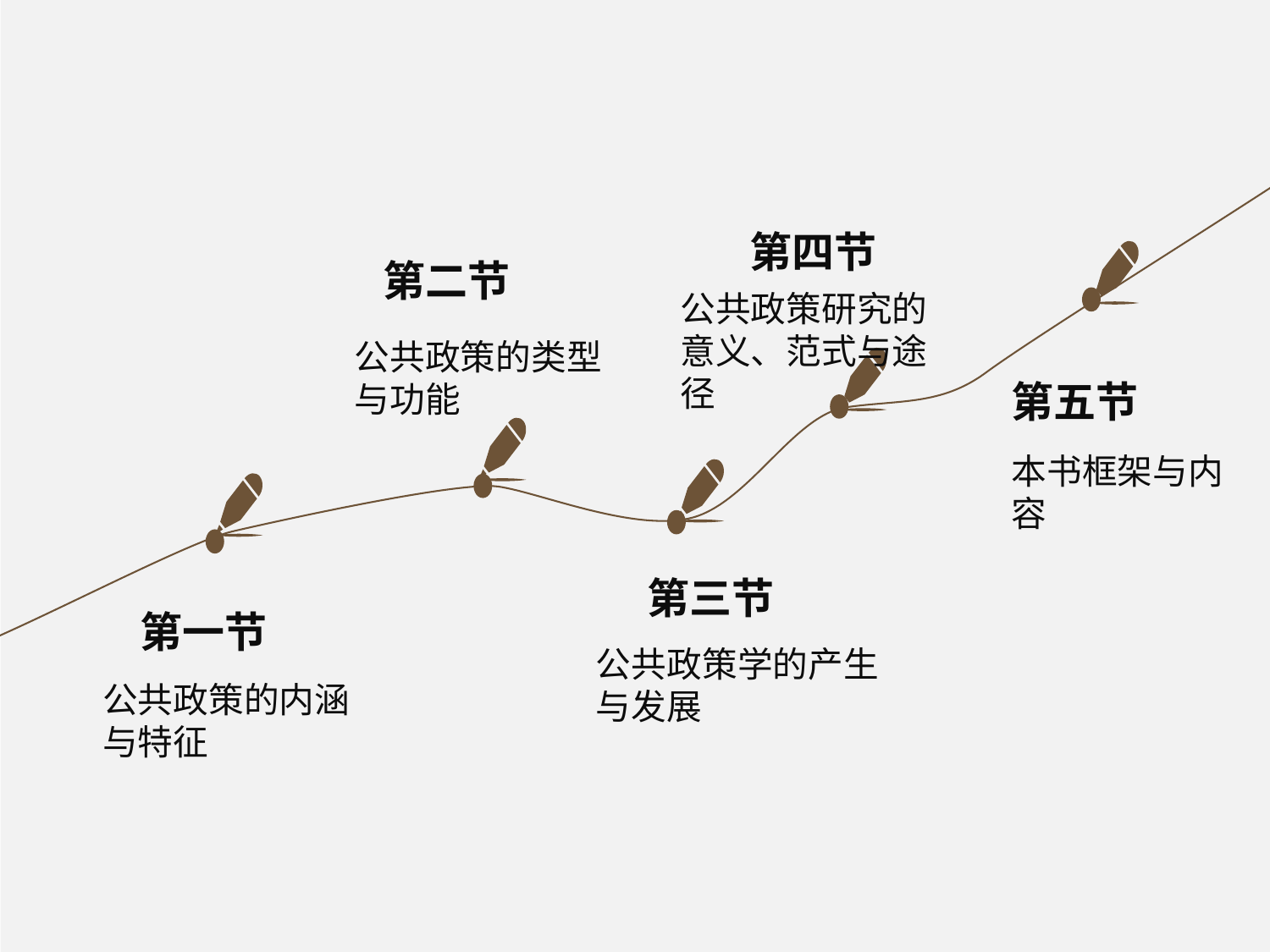

第四节

第二节
公共政策研究的意义、范式与途径
公共政策的类型与功能

第五节

本书框架与内容

第三节
第一节
公共政策学的产生与发展
公共政策的内涵与特征